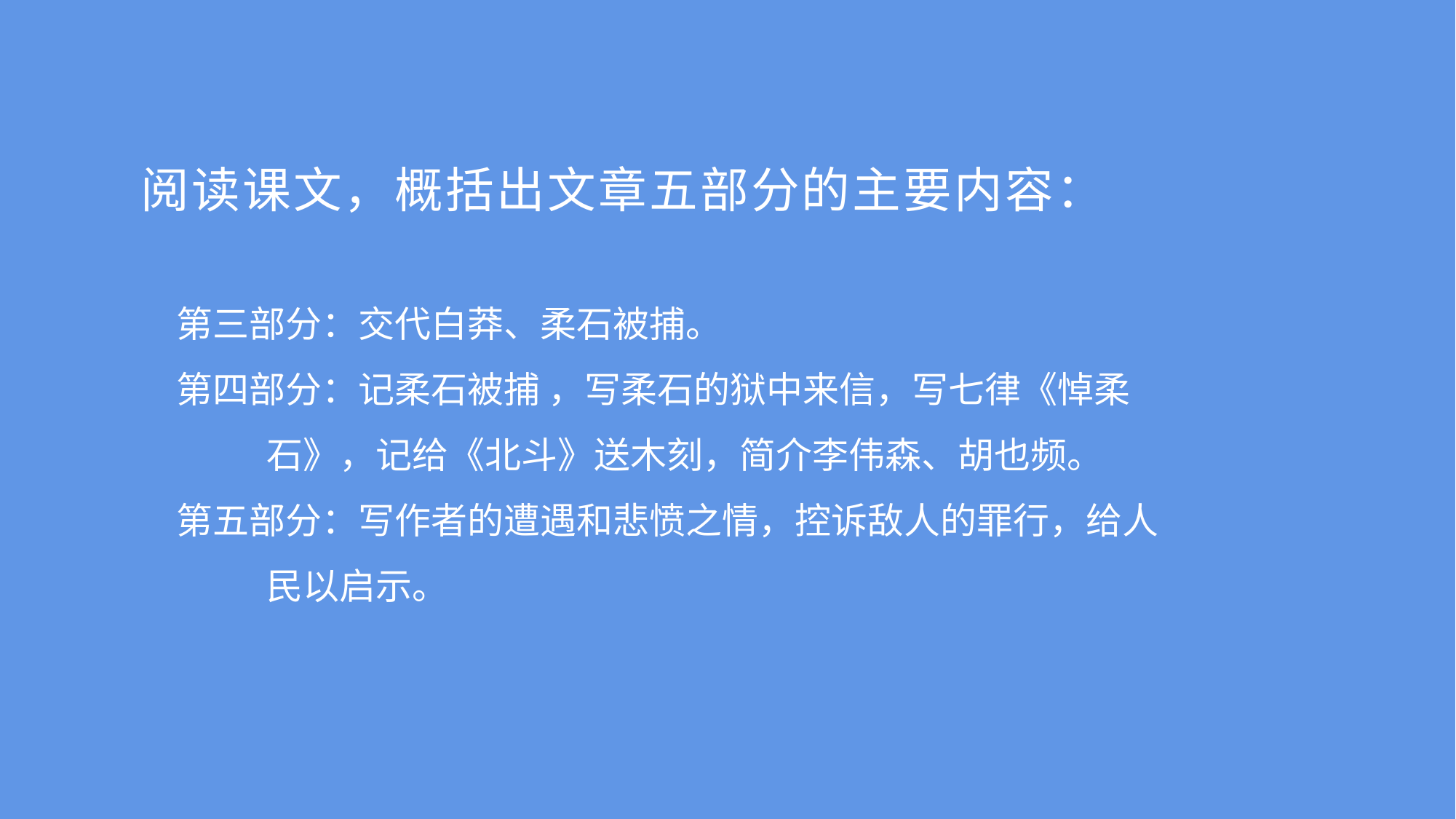

阅读课文，概括出文章五部分的主要内容：
第三部分：交代白莽、柔石被捕。
第四部分：记柔石被捕 ，写柔石的狱中来信，写七律《悼柔
          石》，记给《北斗》送木刻，简介李伟森、胡也频。
第五部分：写作者的遭遇和悲愤之情，控诉敌人的罪行，给人
          民以启示。